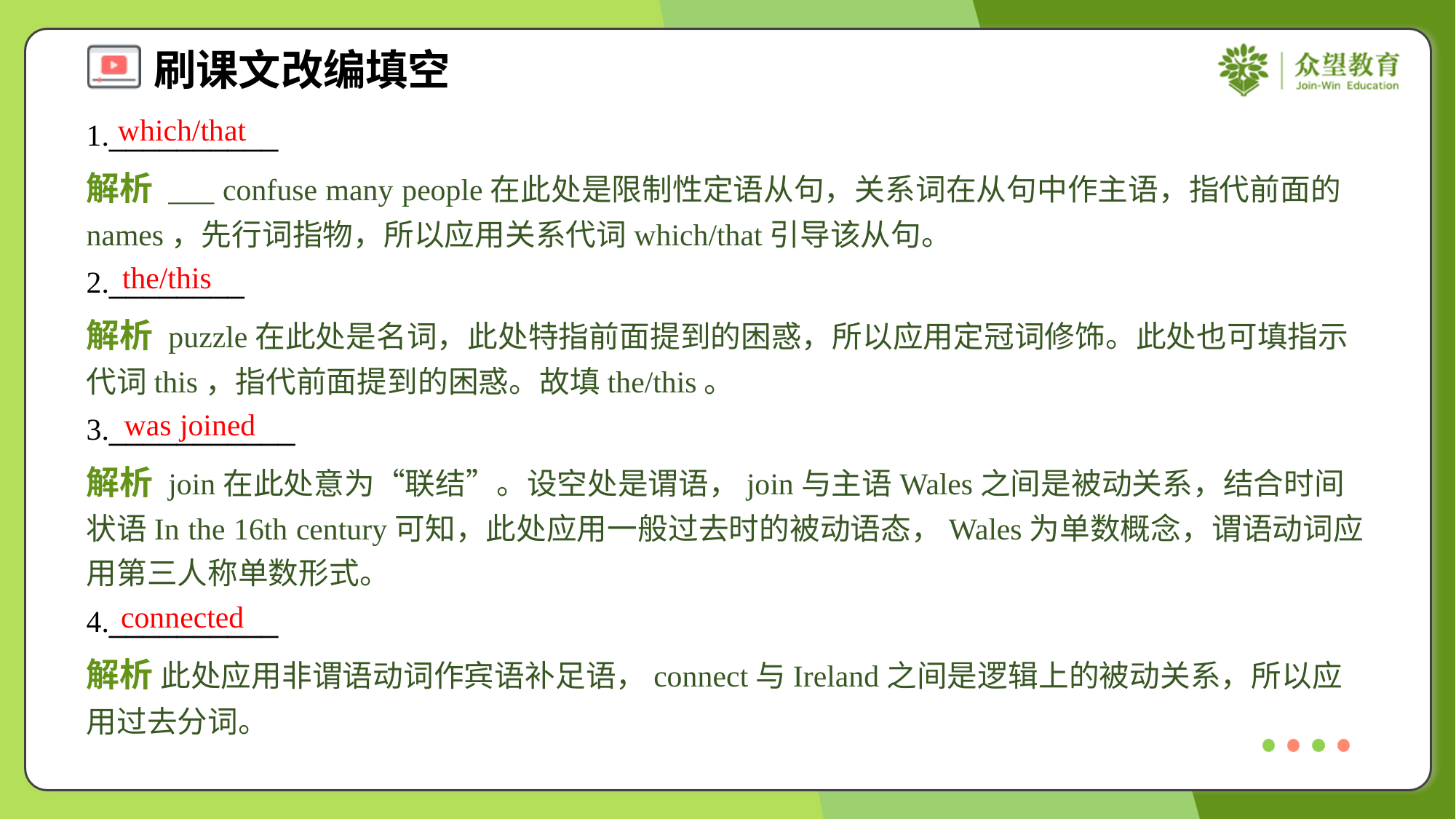

which/that
1.__________
解析 ___ confuse many people在此处是限制性定语从句，关系词在从句中作主语，指代前面的names，先行词指物，所以应用关系代词which/that引导该从句。
the/this
2.________
解析 puzzle在此处是名词，此处特指前面提到的困惑，所以应用定冠词修饰。此处也可填指示代词this，指代前面提到的困惑。故填the/this。
was joined
3.___________
解析 join在此处意为“联结”。设空处是谓语，join与主语Wales之间是被动关系，结合时间状语In the 16th century可知，此处应用一般过去时的被动语态，Wales为单数概念，谓语动词应用第三人称单数形式。
connected
4.__________
解析 此处应用非谓语动词作宾语补足语，connect与Ireland之间是逻辑上的被动关系，所以应用过去分词。